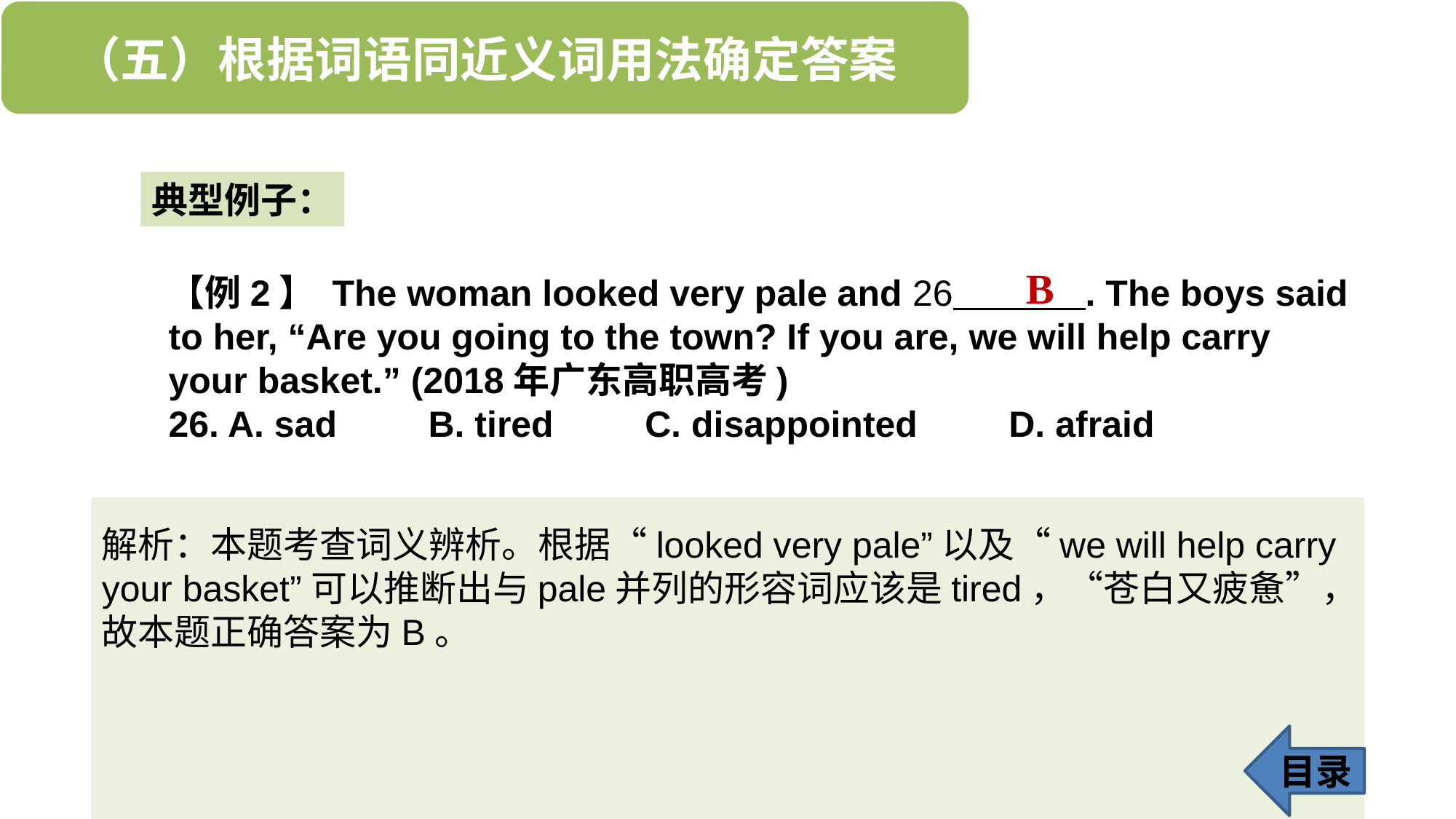

（五）根据词语同近义词用法确定答案
典型例子：
B
【例2】 The woman looked very pale and 26             . The boys said to her, “Are you going to the town? If you are, we will help carry your basket.” (2018年广东高职高考)
26. A. sad         B. tired         C. disappointed         D. afraid

解析：本题考查词义辨析。根据“looked very pale”以及“we will help carry your basket”可以推断出与pale并列的形容词应该是tired，“苍白又疲惫”，故本题正确答案为B。
目录
19